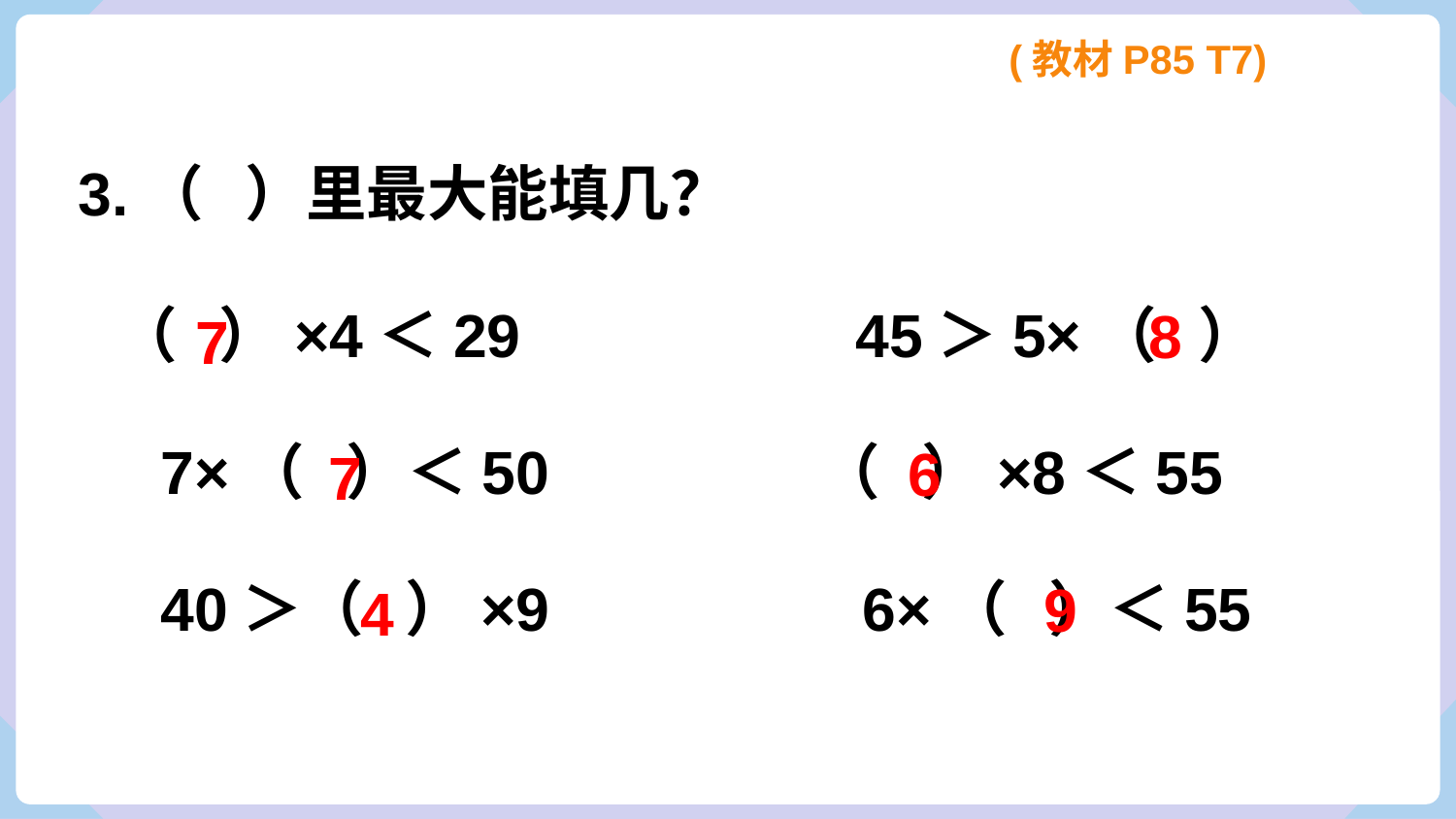

(教材P85 T7)
3.（   ）里最大能填几？
（   ）×4＜29
45＞5×（   ）
7×（   ）＜50
（   ）×8＜55
40＞（   ）×9
6×（   ）＜55
8
7
6
7
9
4